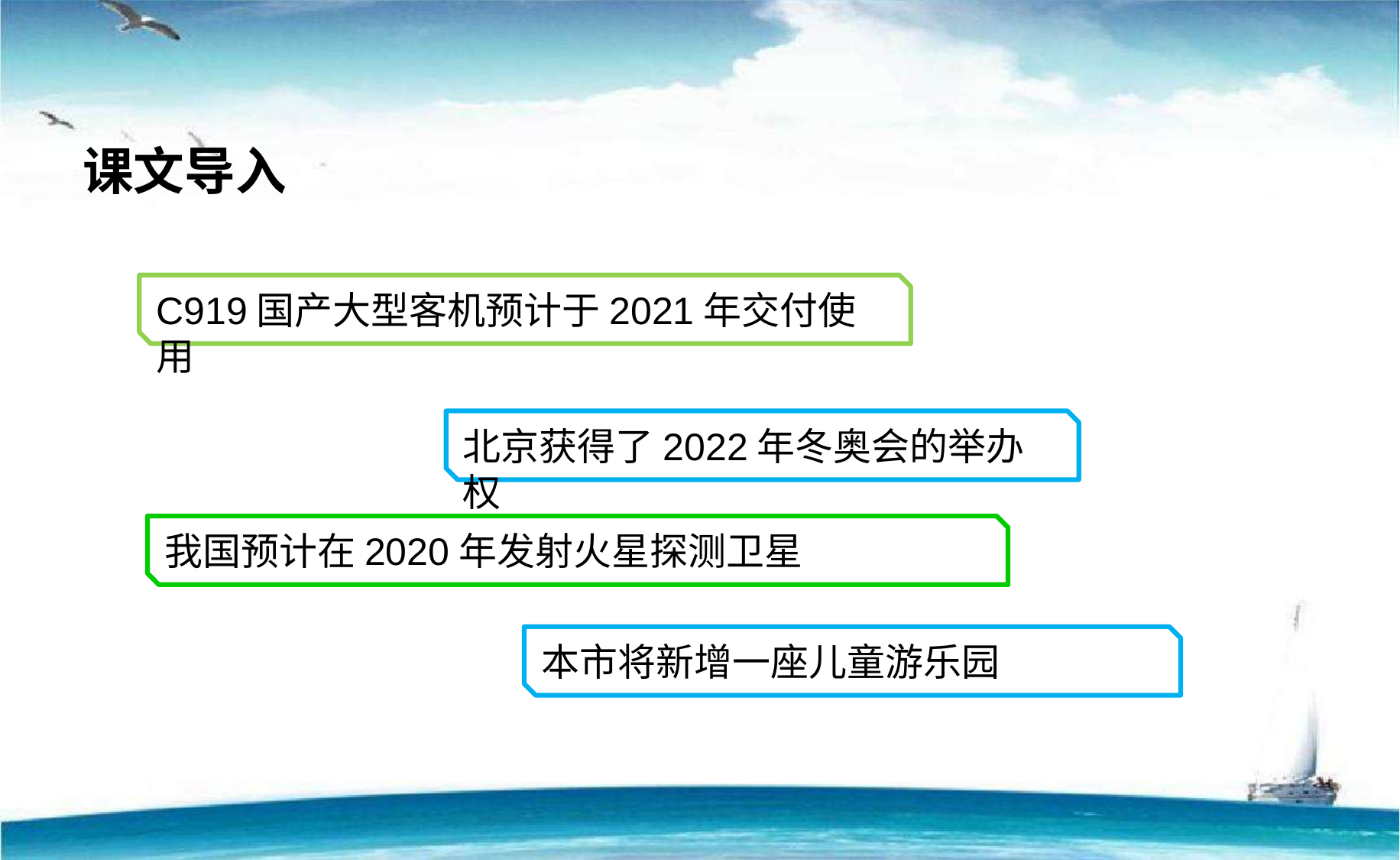

课文导入

C919国产大型客机预计于2021年交付使用
北京获得了2022年冬奥会的举办权
我国预计在2020年发射火星探测卫星
本市将新增一座儿童游乐园